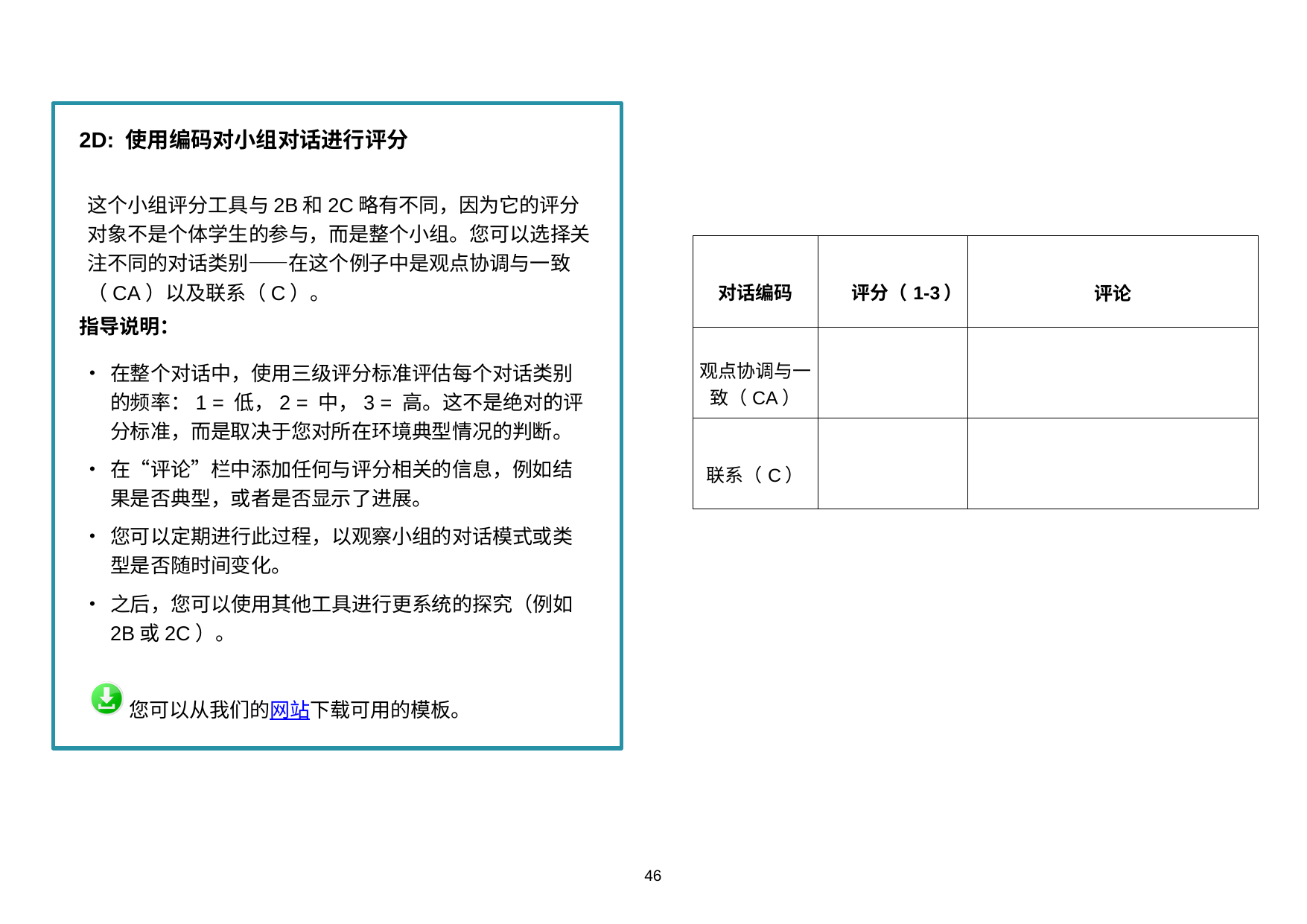

2D: 使用编码对小组对话进行评分

这个小组评分工具与2B和2C略有不同，因为它的评分对象不是个体学生的参与，而是整个小组。您可以选择关注不同的对话类别——在这个例子中是观点协调与一致（CA）以及联系（C）。
指导说明：
在整个对话中，使用三级评分标准评估每个对话类别的频率：1 = 低，2 = 中，3 = 高。这不是绝对的评分标准，而是取决于您对所在环境典型情况的判断。
在“评论”栏中添加任何与评分相关的信息，例如结果是否典型，或者是否显示了进展。
您可以定期进行此过程，以观察小组的对话模式或类型是否随时间变化。
之后，您可以使用其他工具进行更系统的探究（例如2B或2C）。

         您可以从我们的网站下载可用的模板。
| 对话编码 | 评分（1-3） | 评论 |
| --- | --- | --- |
| 观点协调与一致（CA） |  |  |
| 联系（C） |  |  |

46